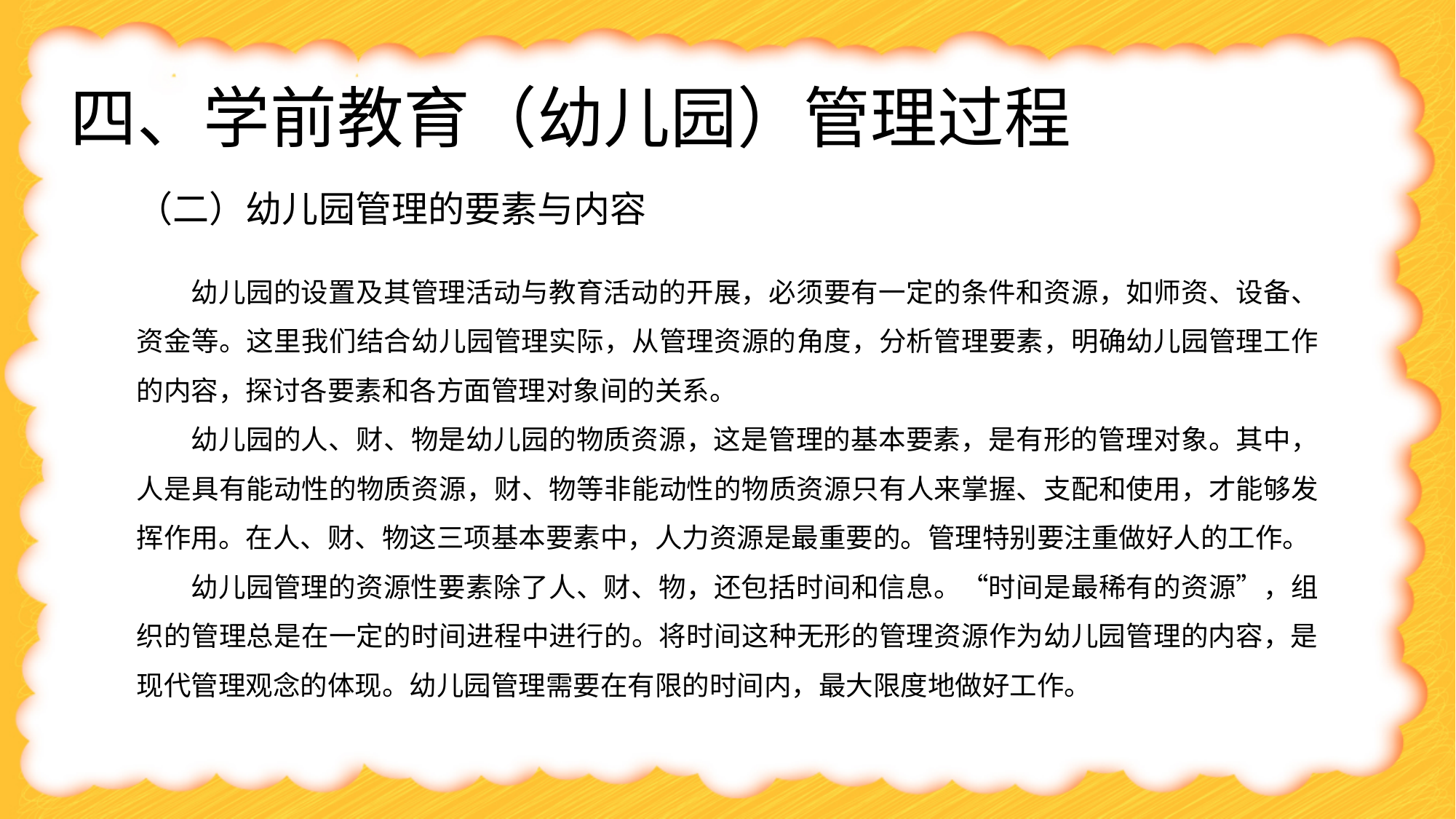

四、学前教育（幼儿园）管理过程
（二）幼儿园管理的要素与内容
幼儿园的设置及其管理活动与教育活动的开展，必须要有一定的条件和资源，如师资、设备、资金等。这里我们结合幼儿园管理实际，从管理资源的角度，分析管理要素，明确幼儿园管理工作的内容，探讨各要素和各方面管理对象间的关系。
幼儿园的人、财、物是幼儿园的物质资源，这是管理的基本要素，是有形的管理对象。其中，人是具有能动性的物质资源，财、物等非能动性的物质资源只有人来掌握、支配和使用，才能够发挥作用。在人、财、物这三项基本要素中，人力资源是最重要的。管理特别要注重做好人的工作。
幼儿园管理的资源性要素除了人、财、物，还包括时间和信息。“时间是最稀有的资源”，组织的管理总是在一定的时间进程中进行的。将时间这种无形的管理资源作为幼儿园管理的内容，是现代管理观念的体现。幼儿园管理需要在有限的时间内，最大限度地做好工作。